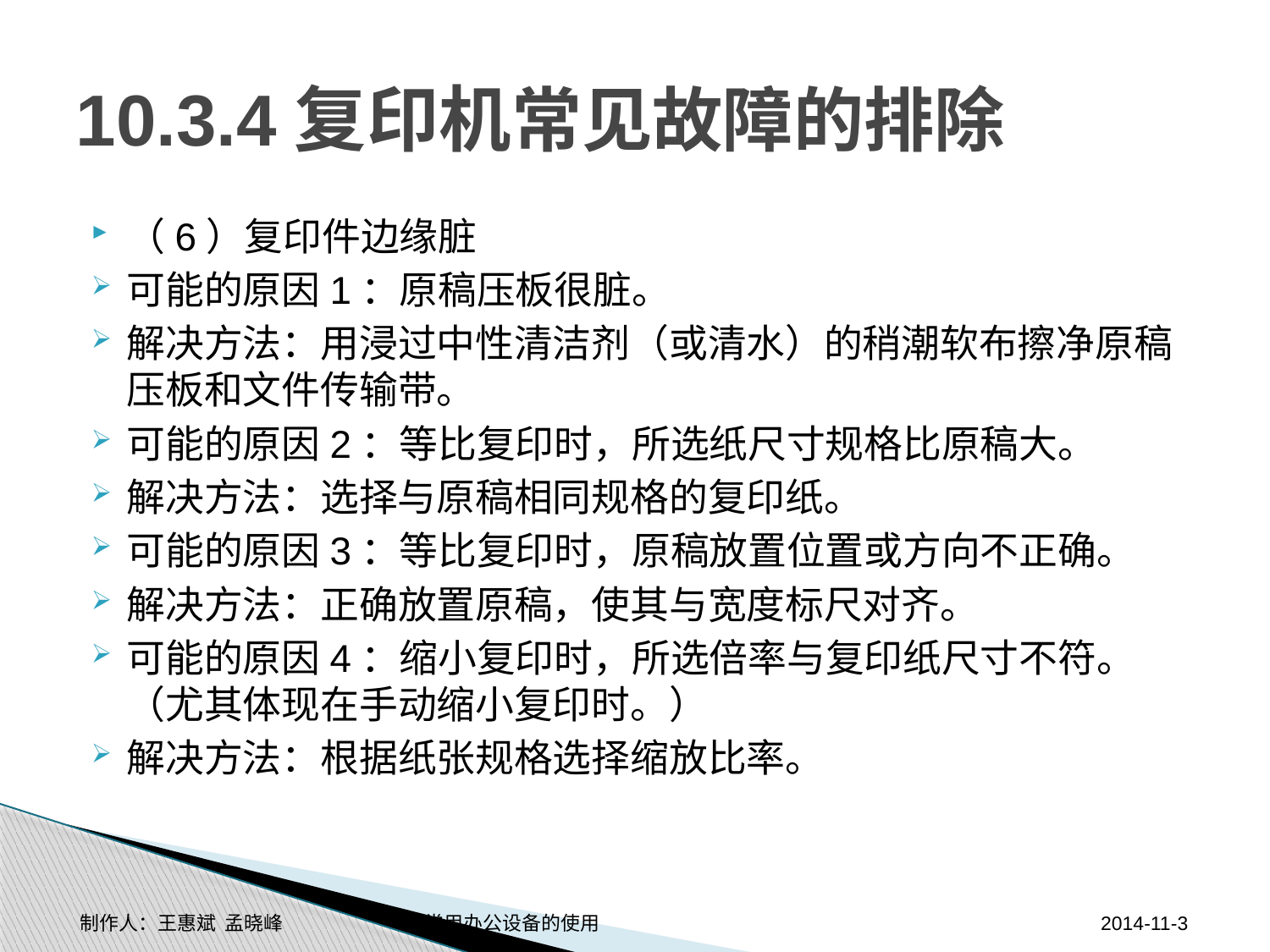

# 10.3.4复印机常见故障的排除
（6）复印件边缘脏
可能的原因1：原稿压板很脏。
解决方法：用浸过中性清洁剂（或清水）的稍潮软布擦净原稿压板和文件传输带。
可能的原因2：等比复印时，所选纸尺寸规格比原稿大。
解决方法：选择与原稿相同规格的复印纸。
可能的原因3：等比复印时，原稿放置位置或方向不正确。
解决方法：正确放置原稿，使其与宽度标尺对齐。
可能的原因4：缩小复印时，所选倍率与复印纸尺寸不符。（尤其体现在手动缩小复印时。）
解决方法：根据纸张规格选择缩放比率。

制作人：王惠斌  孟晓峰                                常用办公设备的使用
2014-11-3